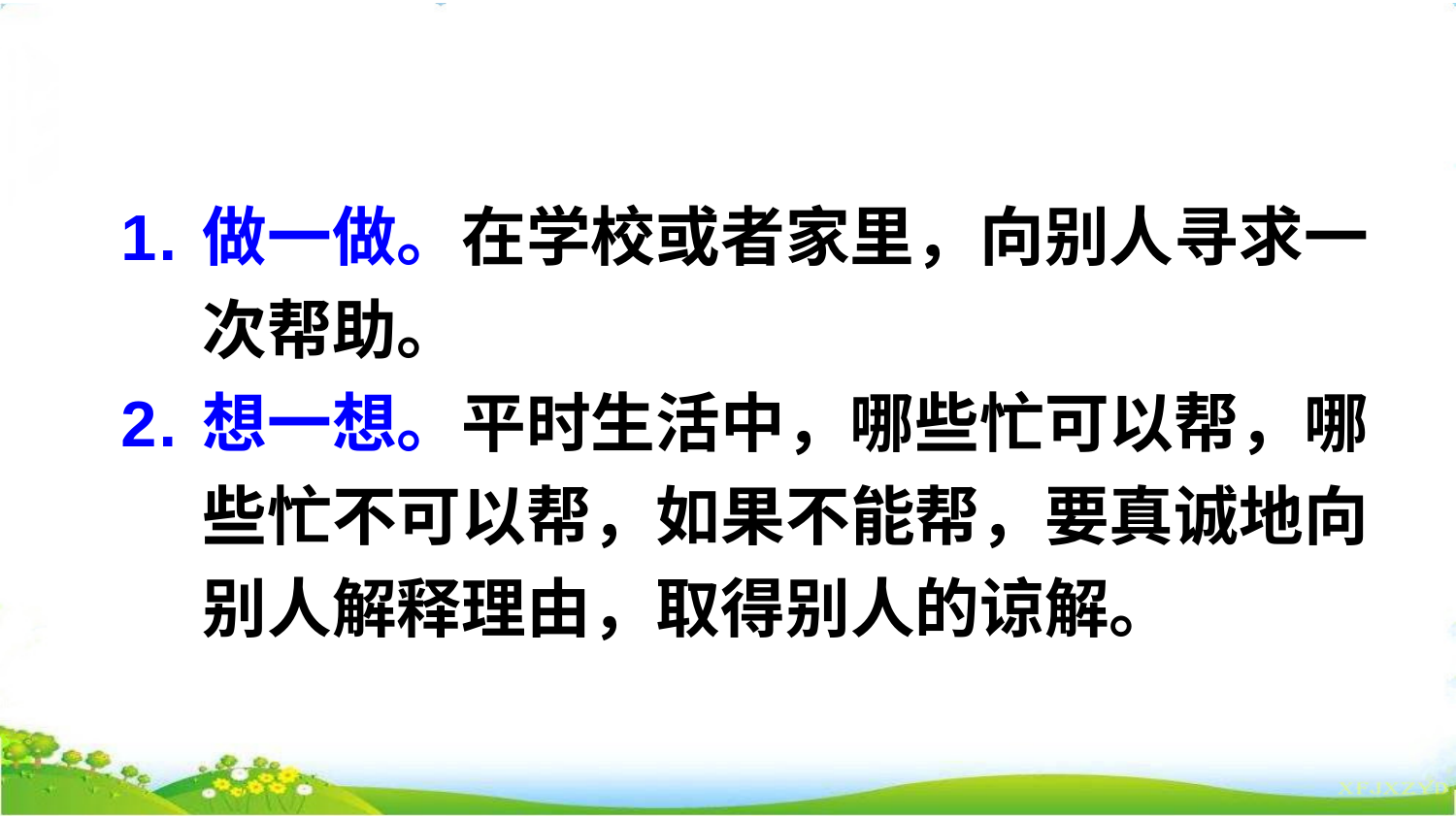

实践活动
做一做。在学校或者家里，向别人寻求一次帮助。
想一想。平时生活中，哪些忙可以帮，哪些忙不可以帮，如果不能帮，要真诚地向别人解释理由，取得别人的谅解。